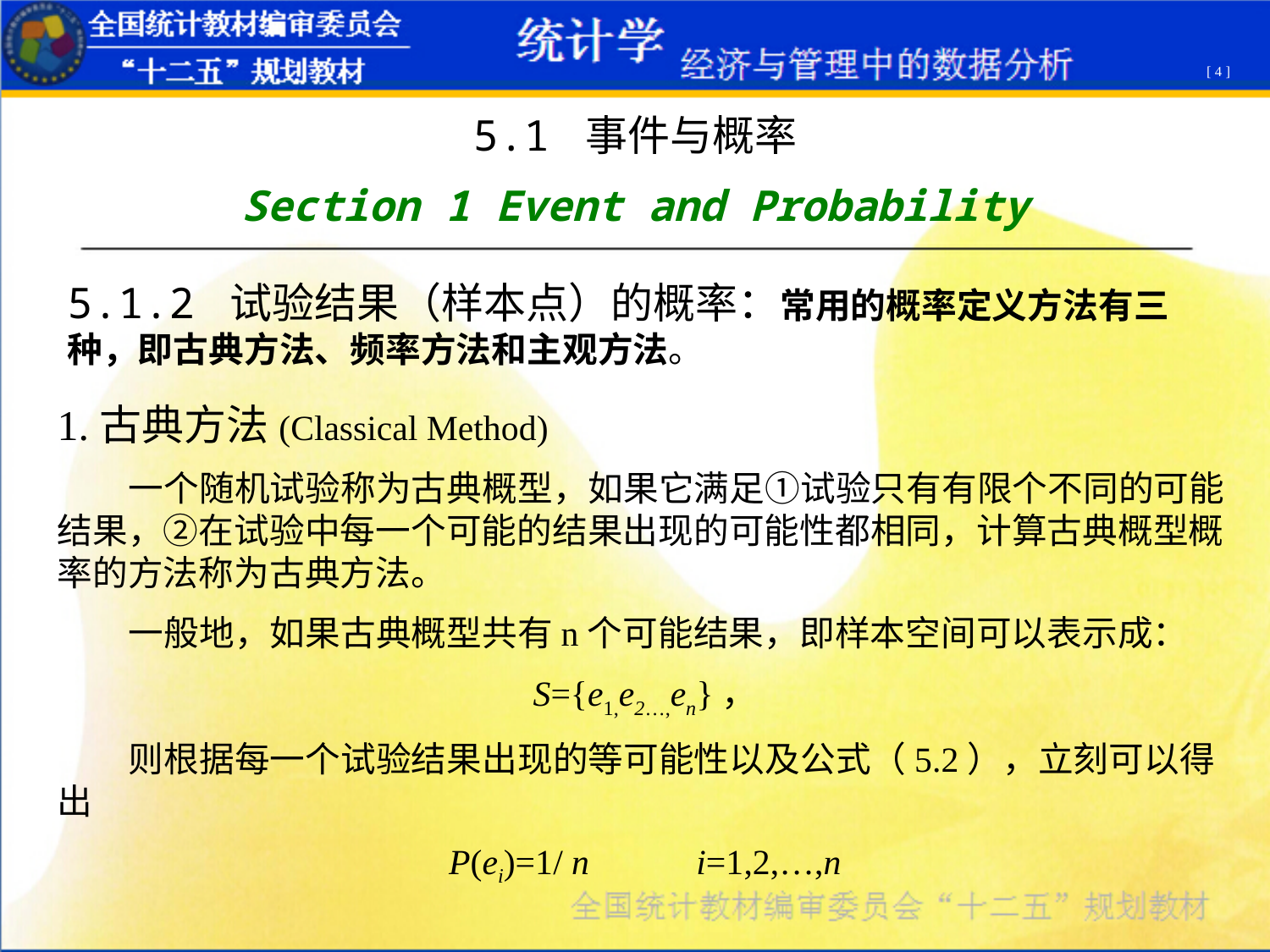

[ 4 ]
5.1 事件与概率
Section 1 Event and Probability
5.1.2 试验结果（样本点）的概率：常用的概率定义方法有三种，即古典方法、频率方法和主观方法。
1.古典方法(Classical Method)
        一个随机试验称为古典概型，如果它满足①试验只有有限个不同的可能结果，②在试验中每一个可能的结果出现的可能性都相同，计算古典概型概率的方法称为古典方法。
        一般地，如果古典概型共有n个可能结果，即样本空间可以表示成：
S={e1,e2…,en}，
        则根据每一个试验结果出现的等可能性以及公式（5.2），立刻可以得出
P(ei)=1/ n            i=1,2,…,n